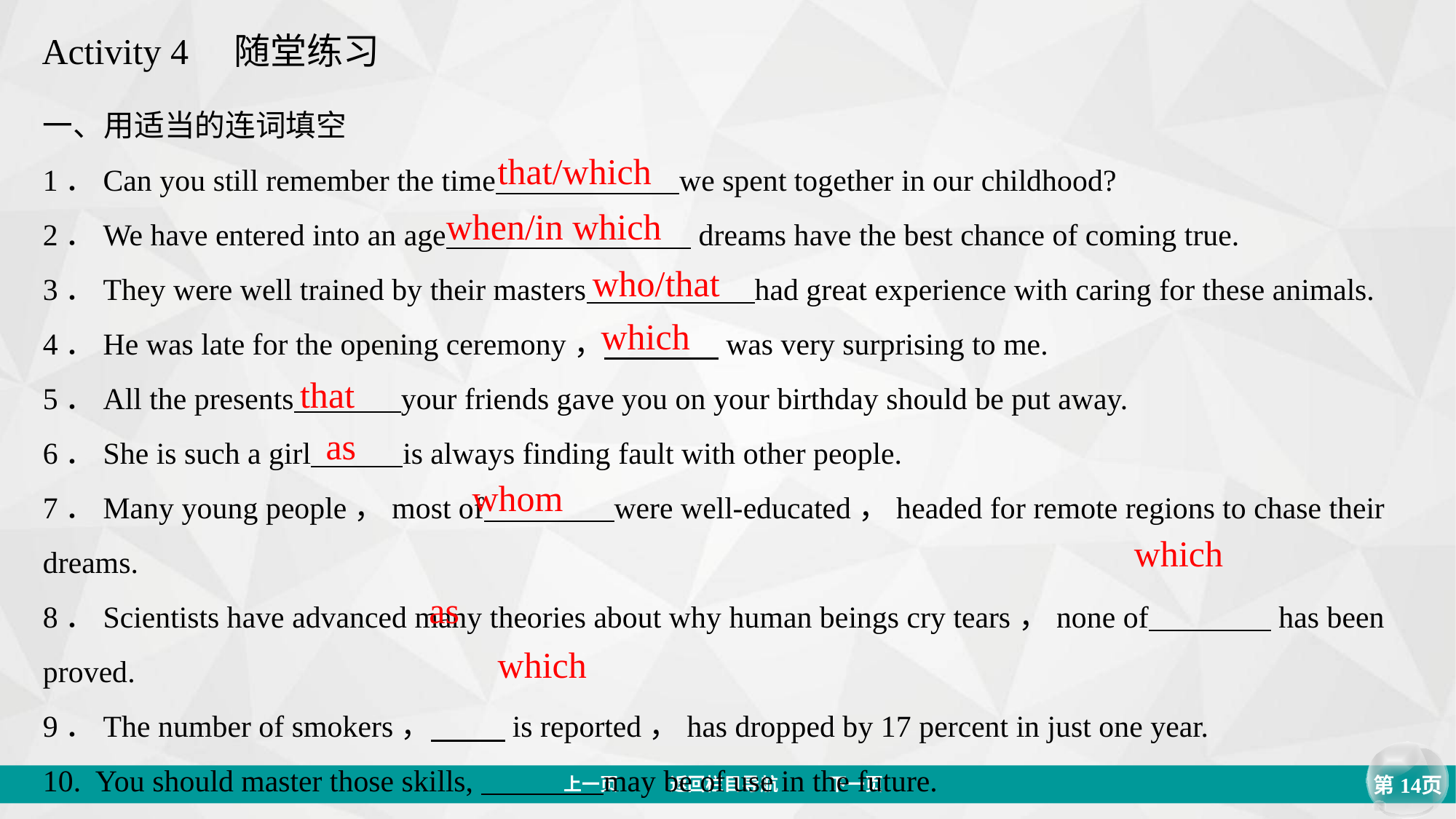

Activity 4　随堂练习
一、用适当的连词填空
1．Can you still remember the time                        we spent together in our childhood?
2．We have entered into an age                                 dreams have the best chance of coming true.
3．They were well trained by their masters                      had great experience with caring for these animals.
4．He was late for the opening ceremony，                 was very surprising to me.
5．All the presents              your friends gave you on your birthday should be put away.
6．She is such a girl            is always finding fault with other people.
7．Many young people，most of                 were well-educated，headed for remote regions to chase their dreams.
8．Scientists have advanced many theories about why human beings cry tears，none of                 has been proved.
9．The number of smokers，           is reported，has dropped by 17 percent in just one year.
10.  You should master those skills,                 may be of use in the future.
that/which
when/in which
who/that
which
that
as
whom
which
as
which